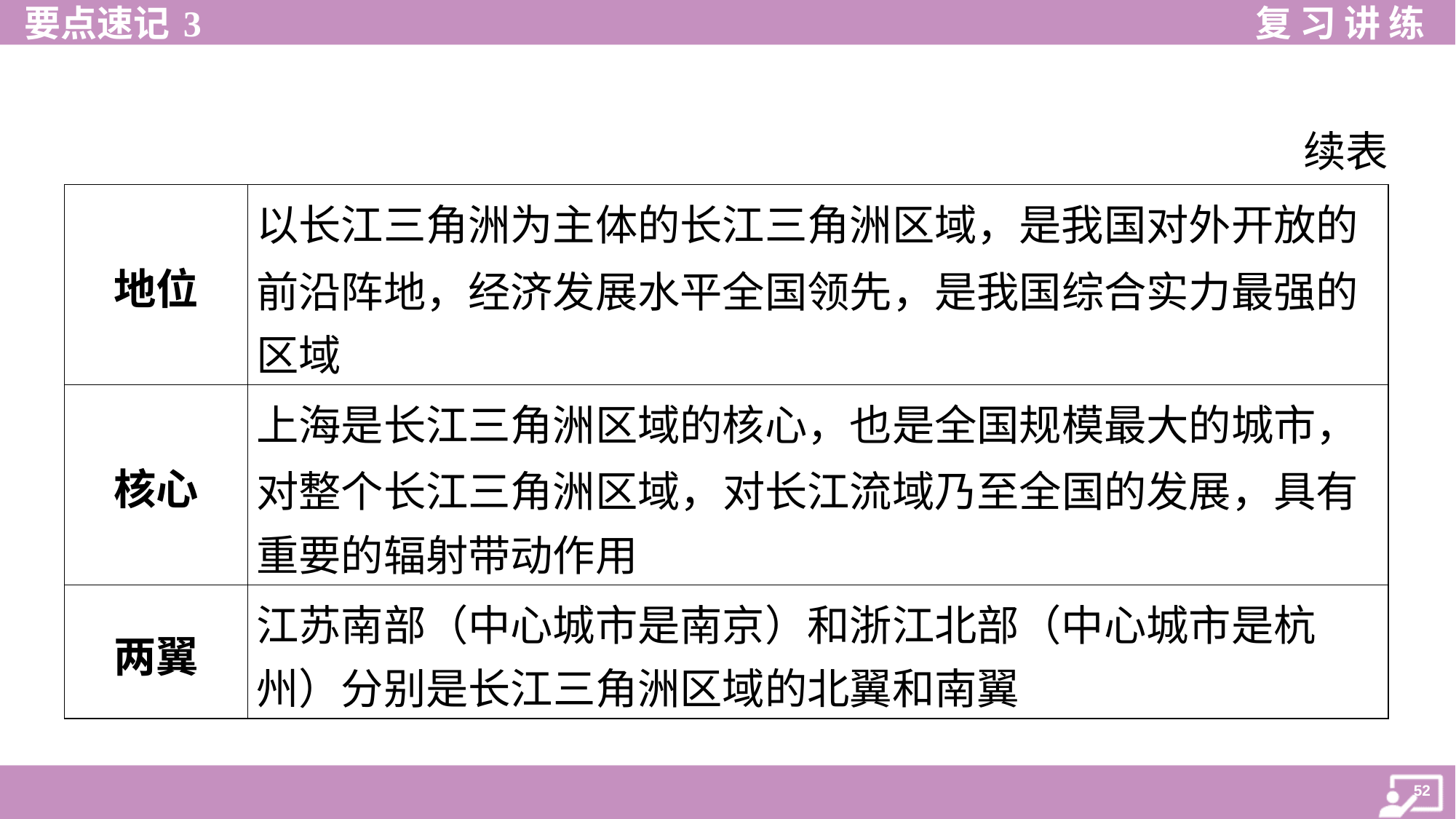

续表
| 地位 | 以长江三角洲为主体的长江三角洲区域，是我国对外开放的 前沿阵地，经济发展水平全国领先，是我国综合实力最强的 区域 |
| --- | --- |
| 核心 | 上海是长江三角洲区域的核心，也是全国规模最大的城市， 对整个长江三角洲区域，对长江流域乃至全国的发展，具有 重要的辐射带动作用 |
| 两翼 | 江苏南部（中心城市是南京）和浙江北部（中心城市是杭 州）分别是长江三角洲区域的北翼和南翼 |